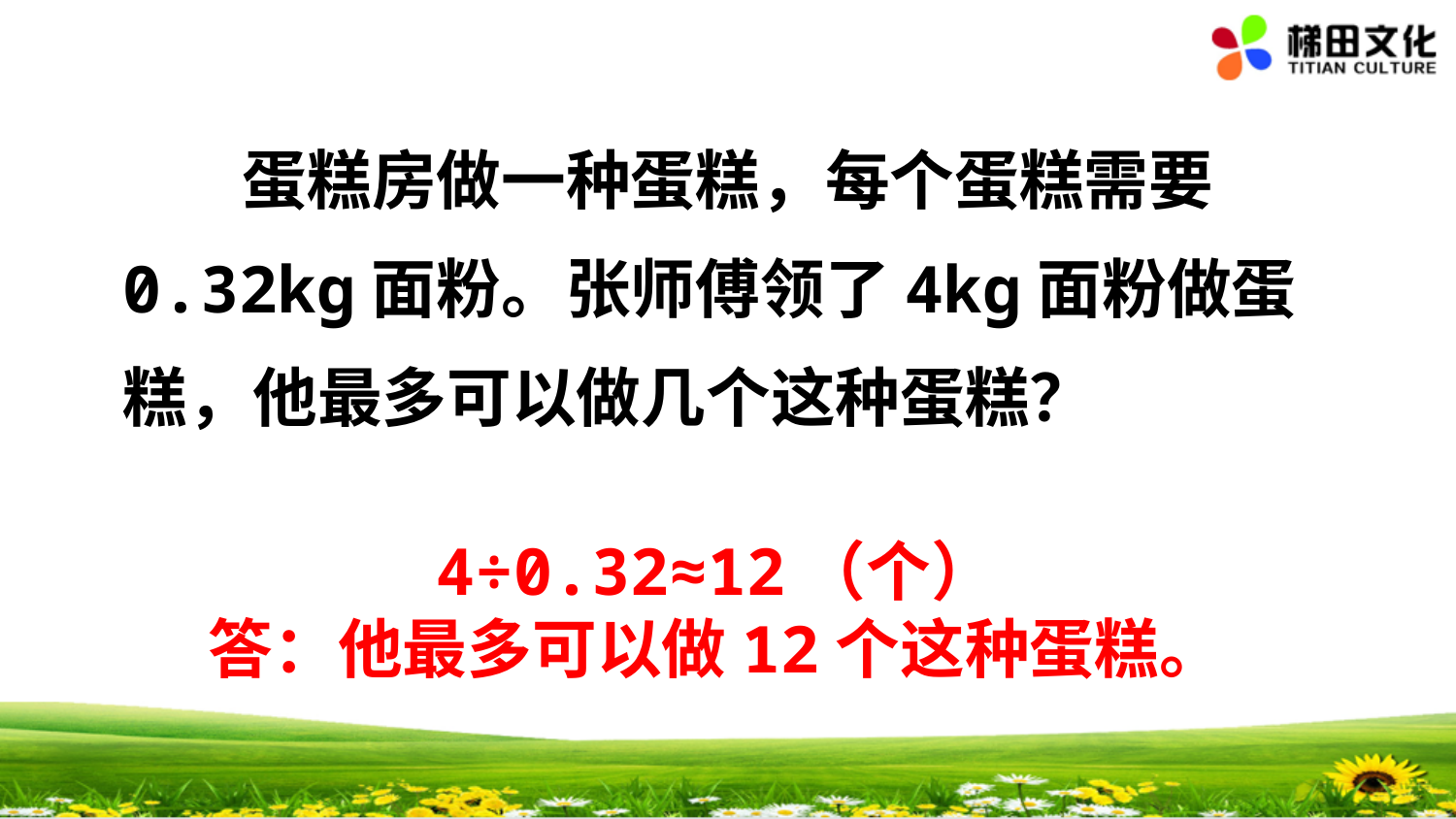

蛋糕房做一种蛋糕，每个蛋糕需要0.32kg面粉。张师傅领了4kg面粉做蛋糕，他最多可以做几个这种蛋糕？
4÷0.32≈12（个）
答：他最多可以做12个这种蛋糕。